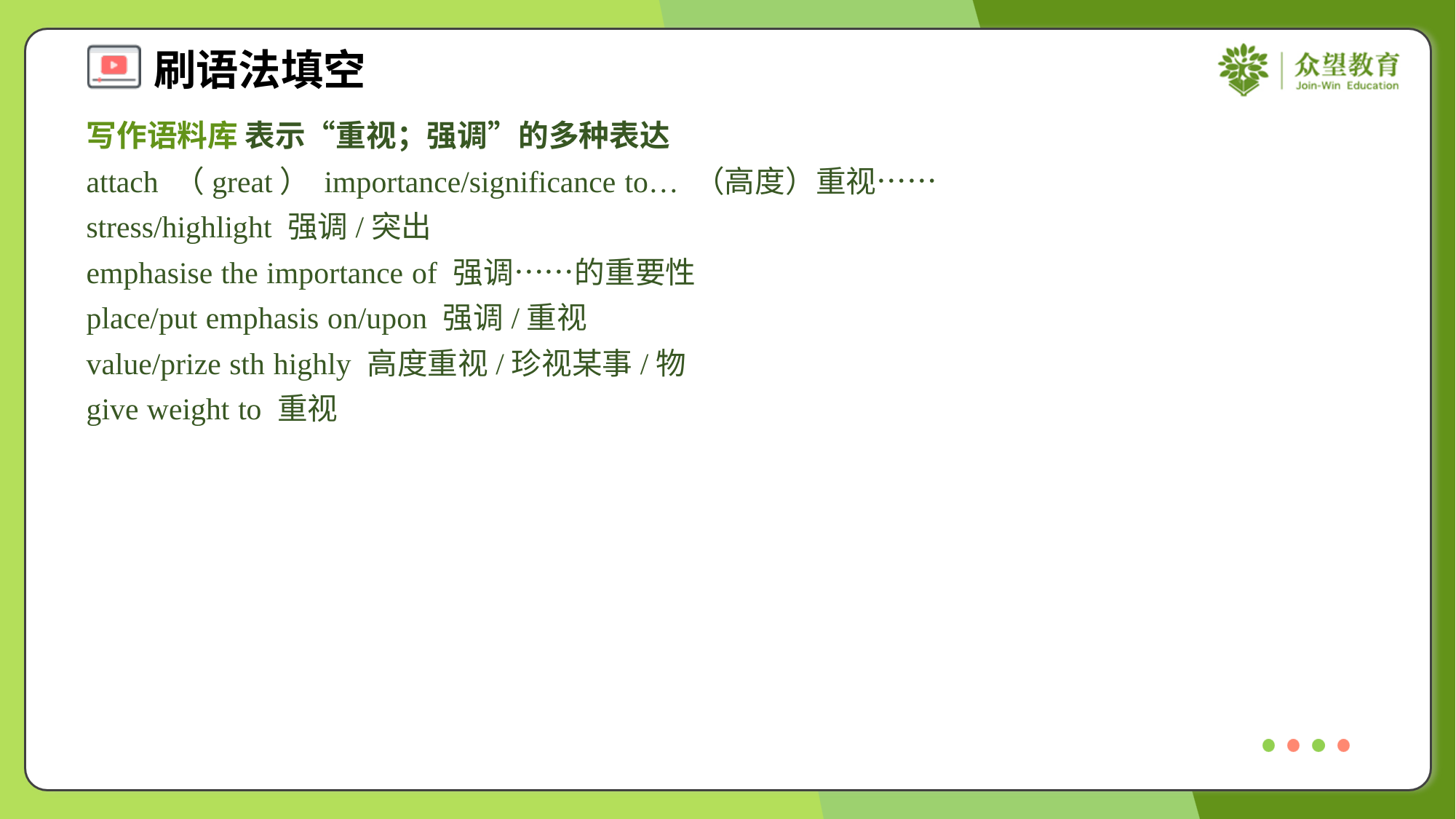

写作语料库 表示“重视；强调”的多种表达
attach （great） importance/significance to… （高度）重视……
stress/highlight 强调/突出
emphasise the importance of 强调……的重要性
place/put emphasis on/upon 强调/重视
value/prize sth highly 高度重视/珍视某事/物
give weight to 重视